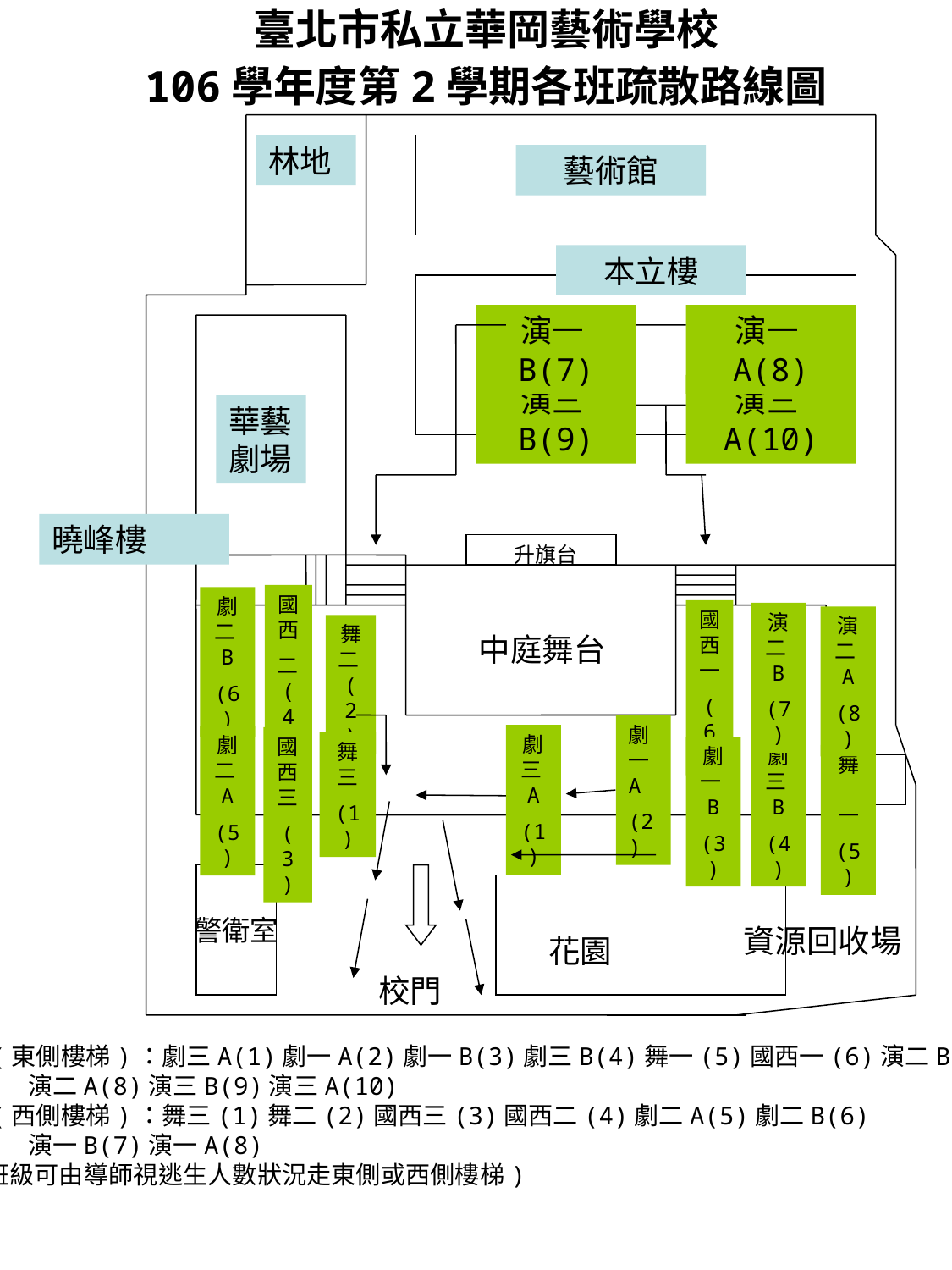

臺北市私立華岡藝術學校
106學年度第2學期各班疏散路線圖

林地

藝術館

本立樓

演一B(7)
演一A(8)

演三B(9)
演三A(10)
華藝劇場

曉峰樓

升旗台

國西
二(4)

劇二B
(6)

國西一
(6)
演二B
(7)

演二A
(8)
舞二(2)
中庭舞台

劇一A
(2)
劇三A
(1)

劇二A
(5)
國西三
(3)
舞三
(1)
劇一B
(3)
劇三B
(4)
舞　一
(5)

警衛室

 資源回收場

花園
校門

A組(東側樓梯)：劇三A(1)劇一A(2)劇一B(3)劇三B(4)舞一(5)國西一(6)演二B(7)
               演二A(8)演三B(9)演三A(10)
B組(西側樓梯)：舞三(1)舞二(2)國西三(3)國西二(4)劇二A(5)劇二B(6)
               演一B(7)演一A(8)
(各班級可由導師視逃生人數狀況走東側或西側樓梯)